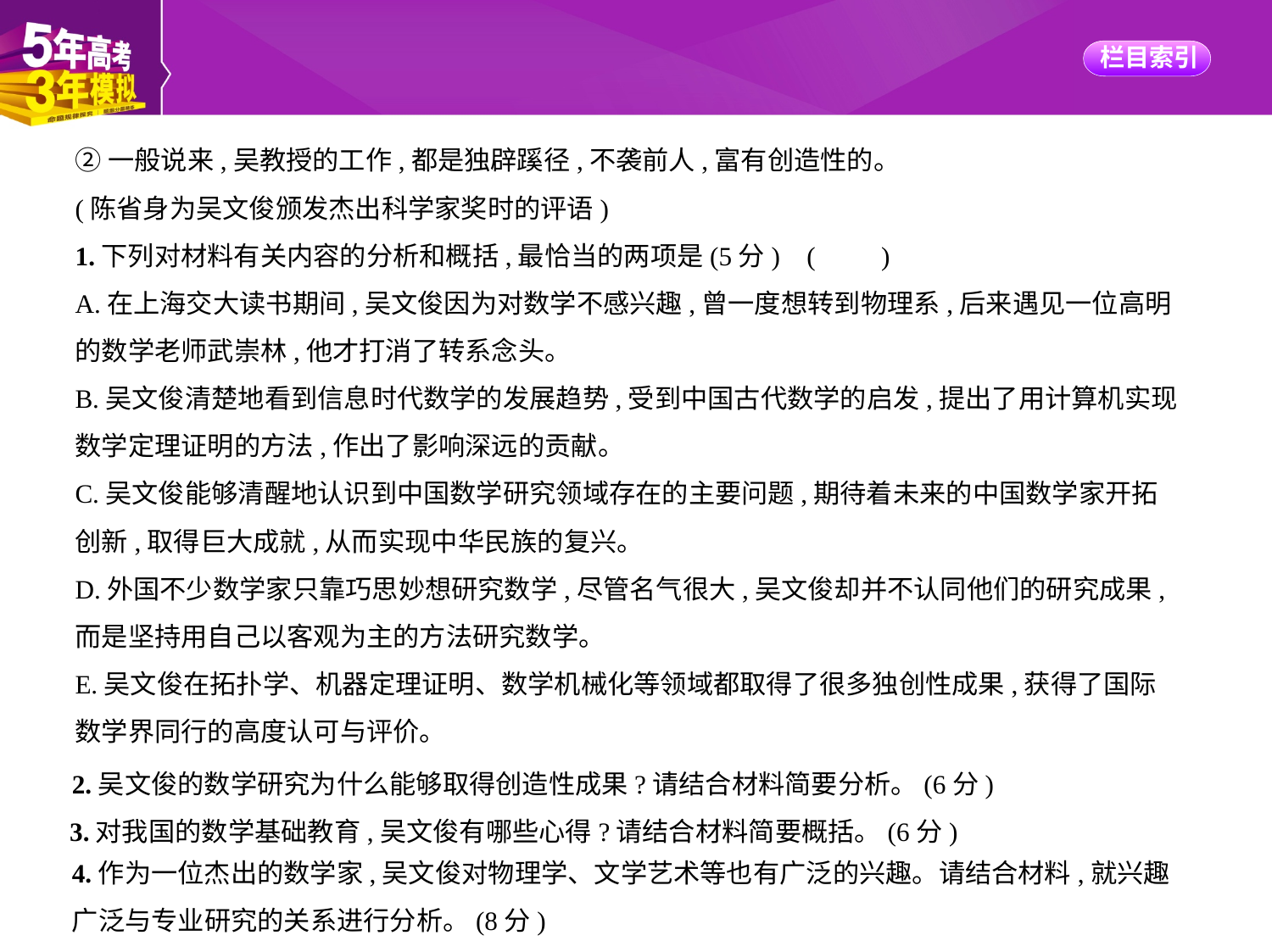

②一般说来,吴教授的工作,都是独辟蹊径,不袭前人,富有创造性的。
(陈省身为吴文俊颁发杰出科学家奖时的评语)
1.下列对材料有关内容的分析和概括,最恰当的两项是(5分) (　　)
A.在上海交大读书期间,吴文俊因为对数学不感兴趣,曾一度想转到物理系,后来遇见一位高明
的数学老师武崇林,他才打消了转系念头。
B.吴文俊清楚地看到信息时代数学的发展趋势,受到中国古代数学的启发,提出了用计算机实现
数学定理证明的方法,作出了影响深远的贡献。
C.吴文俊能够清醒地认识到中国数学研究领域存在的主要问题,期待着未来的中国数学家开拓
创新,取得巨大成就,从而实现中华民族的复兴。
D.外国不少数学家只靠巧思妙想研究数学,尽管名气很大,吴文俊却并不认同他们的研究成果,
而是坚持用自己以客观为主的方法研究数学。
E.吴文俊在拓扑学、机器定理证明、数学机械化等领域都取得了很多独创性成果,获得了国际
数学界同行的高度认可与评价。
2.吴文俊的数学研究为什么能够取得创造性成果?请结合材料简要分析。(6分)
3.对我国的数学基础教育,吴文俊有哪些心得?请结合材料简要概括。(6分)
4.作为一位杰出的数学家,吴文俊对物理学、文学艺术等也有广泛的兴趣。请结合材料,就兴趣
广泛与专业研究的关系进行分析。(8分)